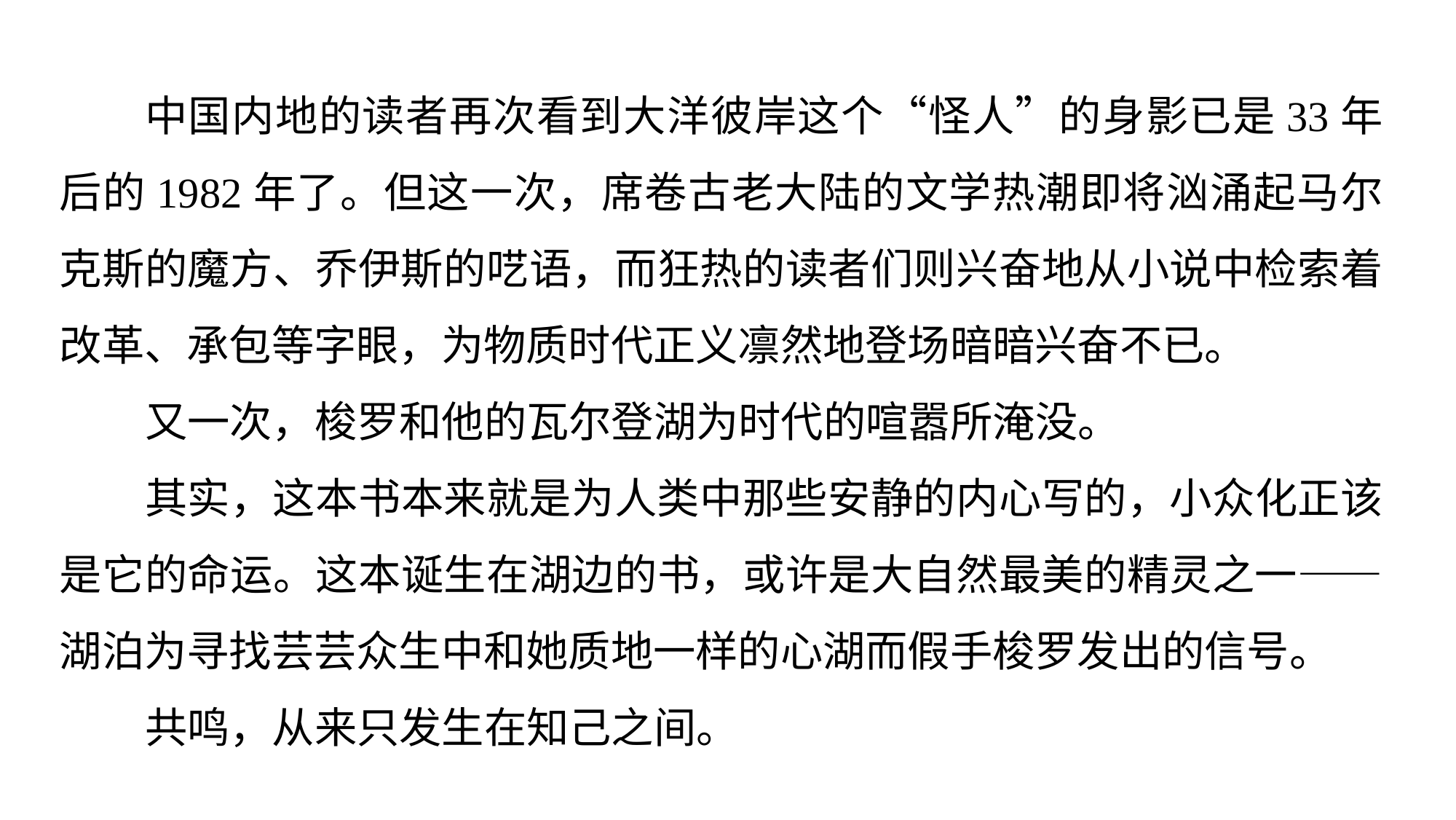

中国内地的读者再次看到大洋彼岸这个“怪人”的身影已是33年后的1982年了。但这一次，席卷古老大陆的文学热潮即将汹涌起马尔克斯的魔方、乔伊斯的呓语，而狂热的读者们则兴奋地从小说中检索着改革、承包等字眼，为物质时代正义凛然地登场暗暗兴奋不已。
又一次，梭罗和他的瓦尔登湖为时代的喧嚣所淹没。
其实，这本书本来就是为人类中那些安静的内心写的，小众化正该是它的命运。这本诞生在湖边的书，或许是大自然最美的精灵之一——湖泊为寻找芸芸众生中和她质地一样的心湖而假手梭罗发出的信号。
共鸣，从来只发生在知己之间。